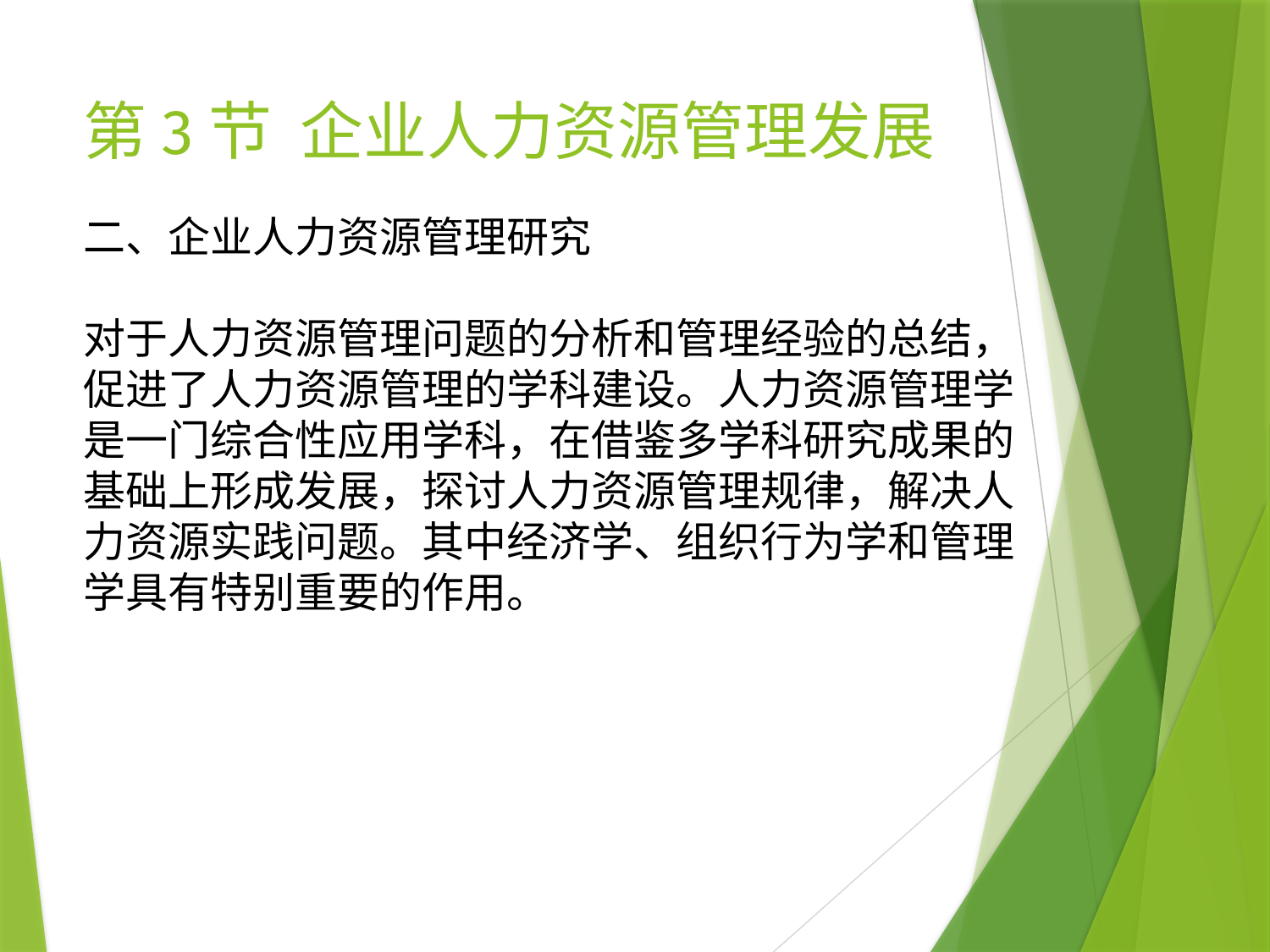

# 第3节  企业人力资源管理发展
二、企业人力资源管理研究

对于人力资源管理问题的分析和管理经验的总结，促进了人力资源管理的学科建设。人力资源管理学是一门综合性应用学科，在借鉴多学科研究成果的基础上形成发展，探讨人力资源管理规律，解决人力资源实践问题。其中经济学、组织行为学和管理学具有特别重要的作用。